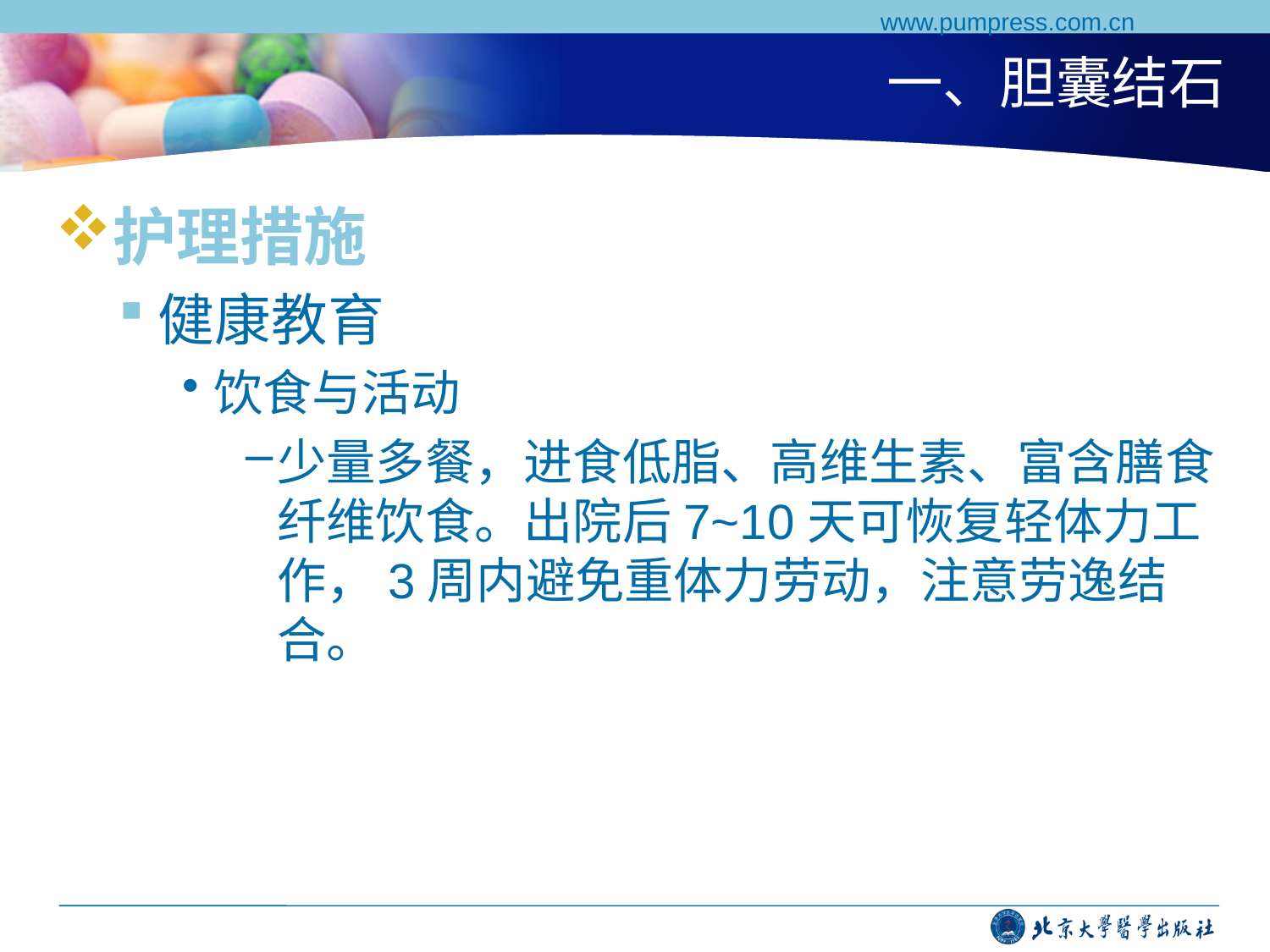

www.pumpress.com.cn
# 一、胆囊结石
护理措施
健康教育
饮食与活动
少量多餐，进食低脂、高维生素、富含膳食纤维饮食。出院后7~10天可恢复轻体力工作，3周内避免重体力劳动，注意劳逸结合。